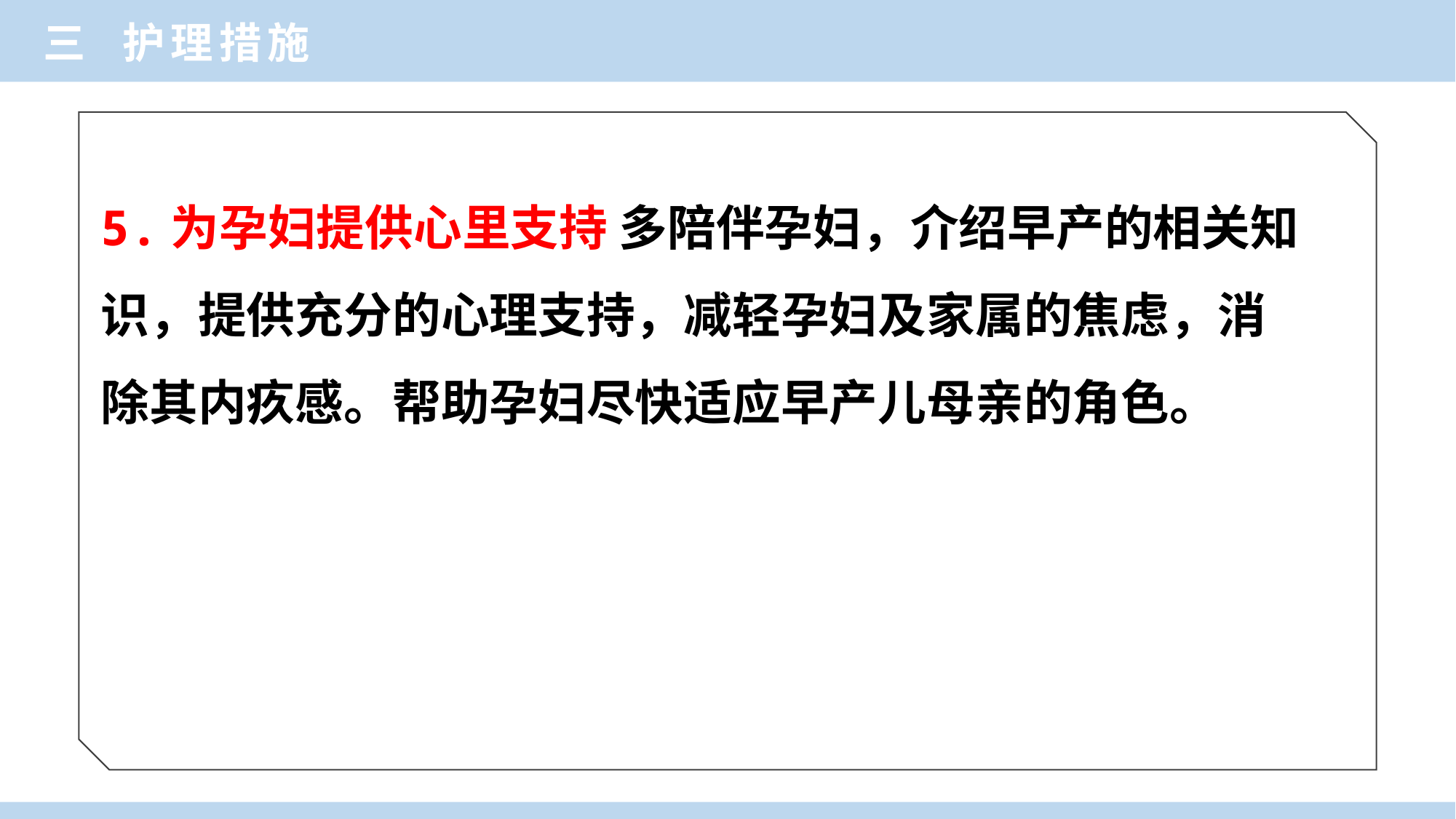

三  护理措施

5.为孕妇提供心里支持 多陪伴孕妇，介绍早产的相关知识，提供充分的心理支持，减轻孕妇及家属的焦虑，消除其内疚感。帮助孕妇尽快适应早产儿母亲的角色。